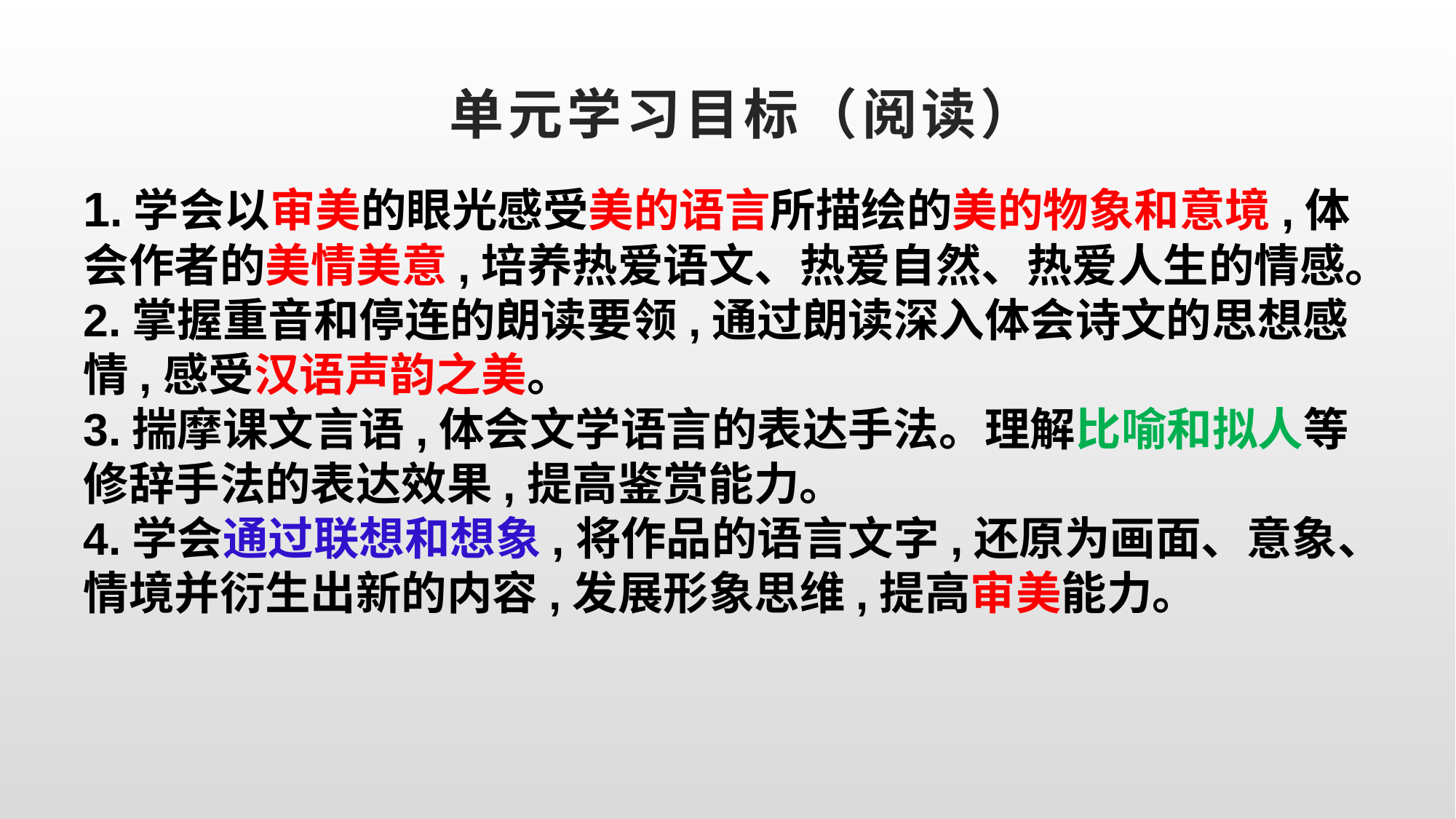

# 单元学习目标（阅读）
1.学会以审美的眼光感受美的语言所描绘的美的物象和意境,体会作者的美情美意,培养热爱语文、热爱自然、热爱人生的情感。
2.掌握重音和停连的朗读要领,通过朗读深入体会诗文的思想感情,感受汉语声韵之美。
3.揣摩课文言语,体会文学语言的表达手法。理解比喻和拟人等修辞手法的表达效果,提高鉴赏能力。
4.学会通过联想和想象,将作品的语言文字,还原为画面、意象、情境并衍生出新的内容,发展形象思维,提高审美能力。